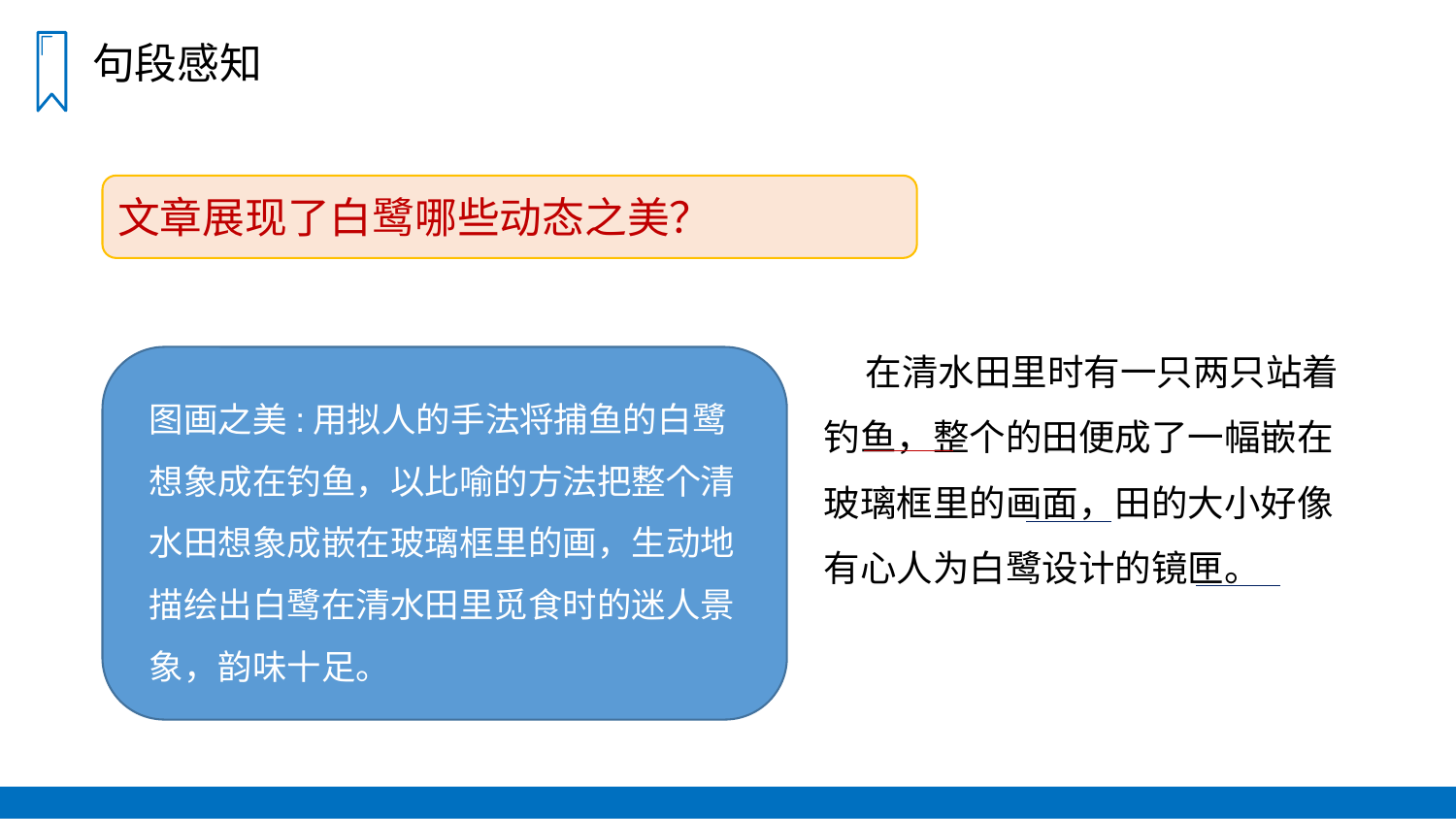

句段感知
文章展现了白鹭哪些动态之美？
    在清水田里时有一只两只站着钓鱼，整个的田便成了一幅嵌在玻璃框里的画面，田的大小好像有心人为白鹭设计的镜匣。

图画之美:用拟人的手法将捕鱼的白鹭想象成在钓鱼，以比喻的方法把整个清水田想象成嵌在玻璃框里的画，生动地描绘出白鹭在清水田里觅食时的迷人景象，韵味十足。